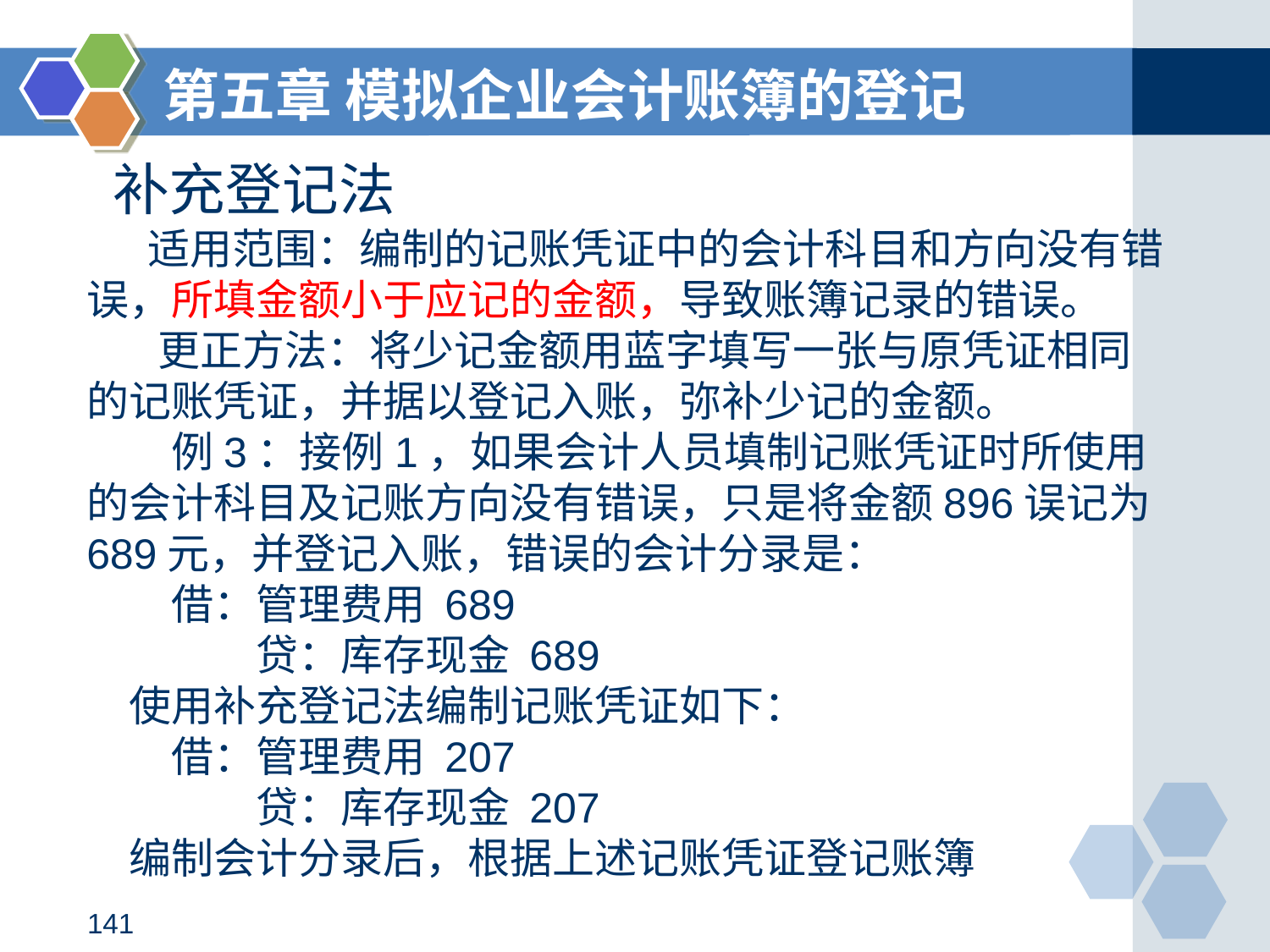

第五章 模拟企业会计账簿的登记
 补充登记法
　  适用范围：编制的记账凭证中的会计科目和方向没有错误，所填金额小于应记的金额，导致账簿记录的错误。
　   更正方法：将少记金额用蓝字填写一张与原凭证相同的记账凭证，并据以登记入账，弥补少记的金额。
　　例3：接例1，如果会计人员填制记账凭证时所使用的会计科目及记账方向没有错误，只是将金额896误记为689元，并登记入账，错误的会计分录是：
　　借：管理费用 689
　　　　贷：库存现金 689
　使用补充登记法编制记账凭证如下：
　　借：管理费用 207
　　　　贷：库存现金 207
　编制会计分录后，根据上述记账凭证登记账簿